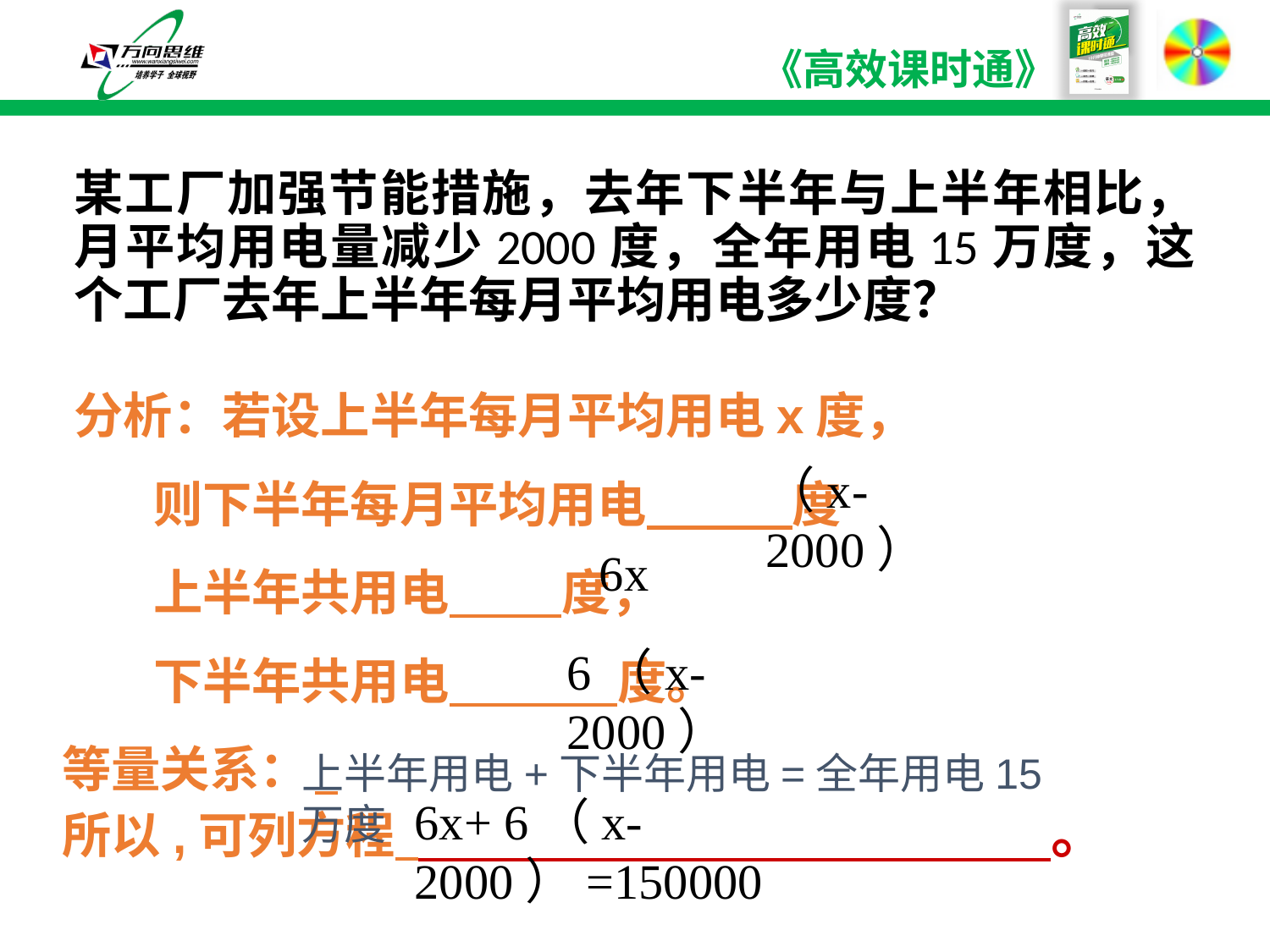

# 某工厂加强节能措施，去年下半年与上半年相比，月平均用电量减少2000度，全年用电15万度，这个工厂去年上半年每月平均用电多少度？
分析：若设上半年每月平均用电x度，
      则下半年每月平均用电             度
      上半年共用电          度，
      下半年共用电               度。
（x-2000）
6x
6（x-2000）
等量关系：
所以,可列方程                                                   。
上半年用电+下半年用电=全年用电15万度
6x+ 6（x-2000）=150000